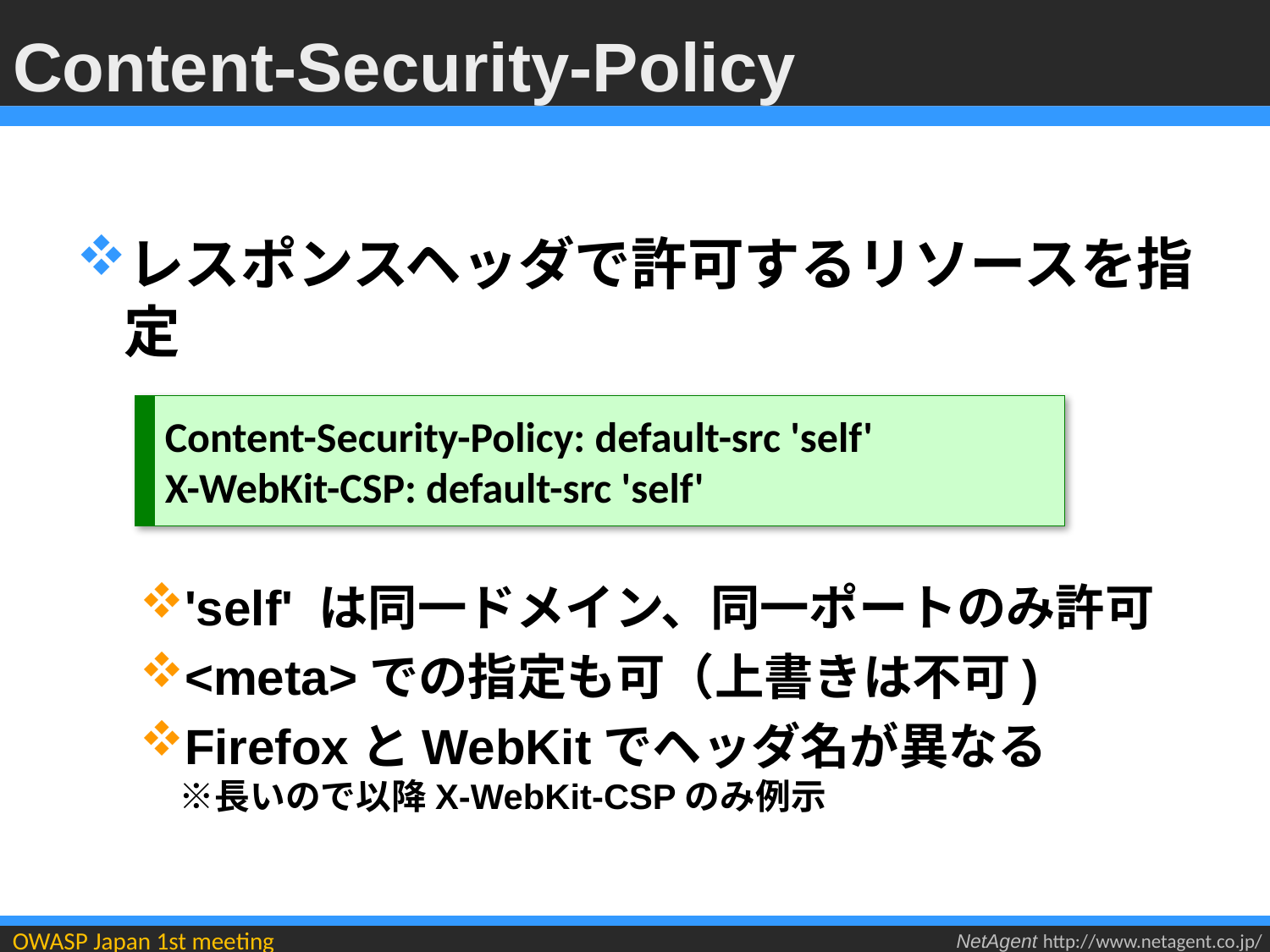

# Content-Security-Policy
レスポンスヘッダで許可するリソースを指定
'self' は同一ドメイン、同一ポートのみ許可
<meta>での指定も可（上書きは不可)
FirefoxとWebKitでヘッダ名が異なる
※長いので以降X-WebKit-CSPのみ例示

Content-Security-Policy: default-src 'self'
X-WebKit-CSP: default-src 'self'